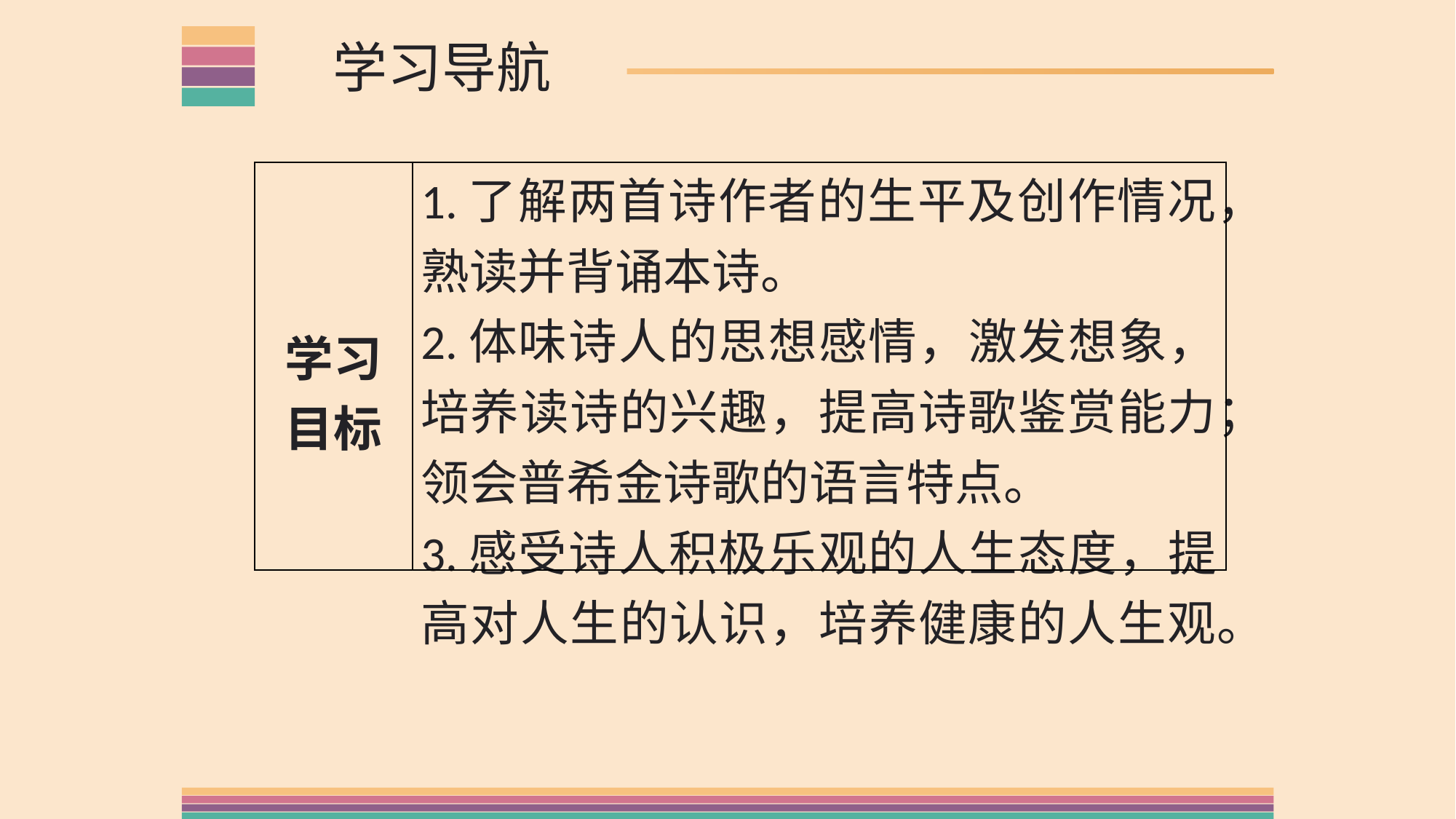

学习导航

| 学习目标 | 1.了解两首诗作者的生平及创作情况，熟读并背诵本诗。 2.体味诗人的思想感情，激发想象，培养读诗的兴趣，提高诗歌鉴赏能力；领会普希金诗歌的语言特点。 3.感受诗人积极乐观的人生态度，提高对人生的认识，培养健康的人生观。 |
| --- | --- |